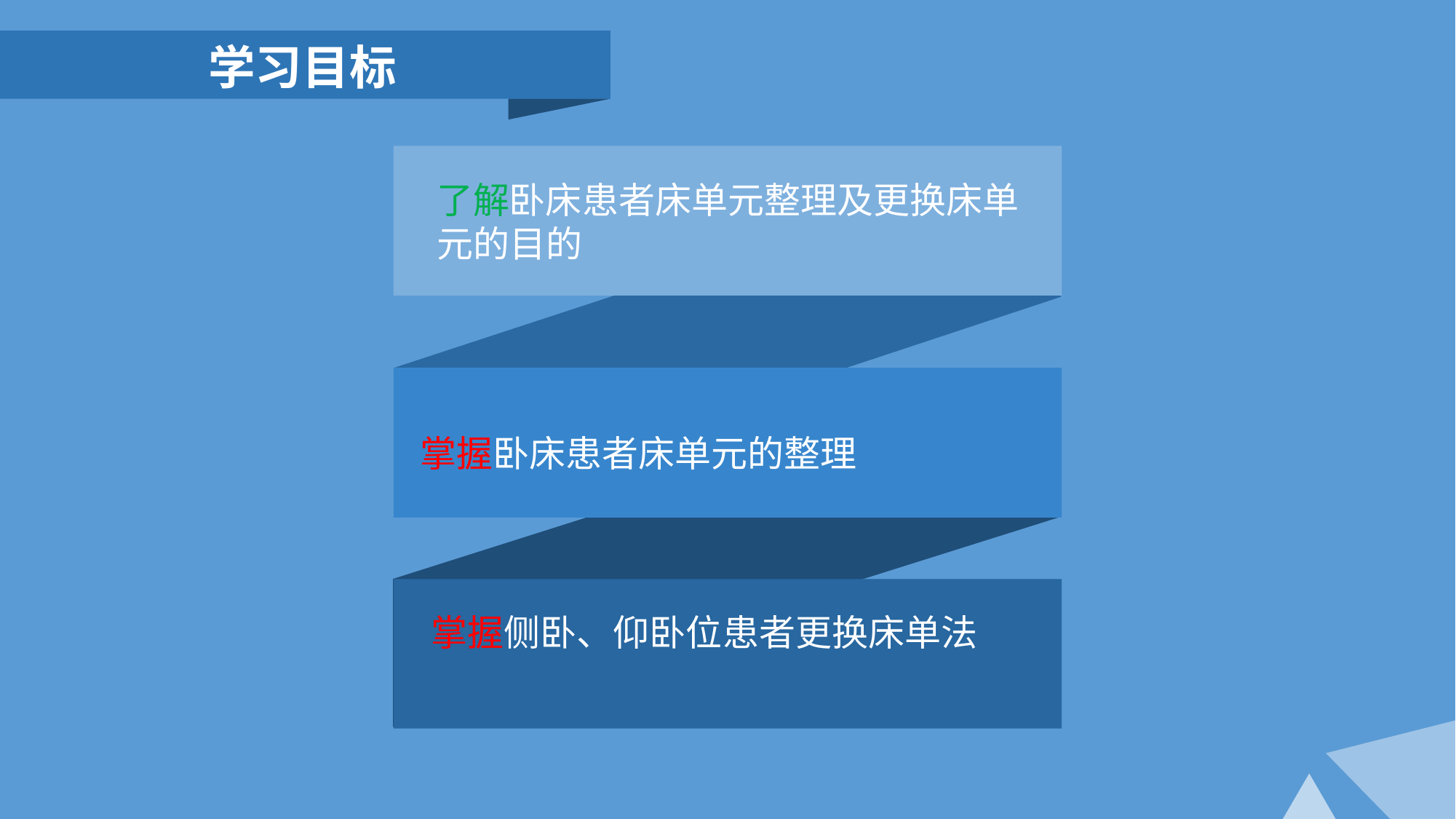

学习目标

了解卧床患者床单元整理及更换床单元的目的

掌握卧床患者床单元的整理

掌握侧卧、仰卧位患者更换床单法